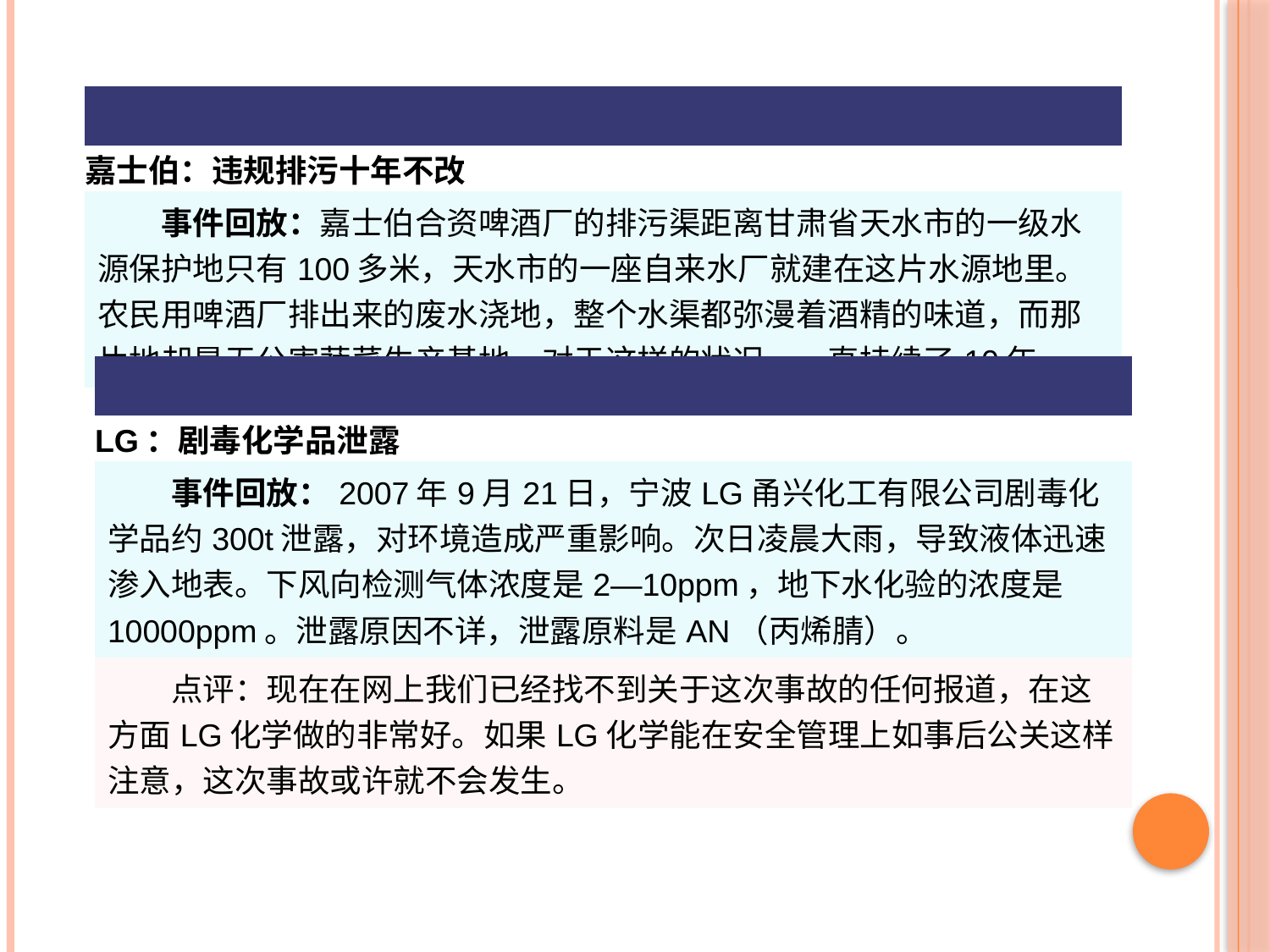

|  |
| --- |
| 嘉士伯：违规排污十年不改 |
| 事件回放：嘉士伯合资啤酒厂的排污渠距离甘肃省天水市的一级水源保护地只有100多米，天水市的一座自来水厂就建在这片水源地里。农民用啤酒厂排出来的废水浇地，整个水渠都弥漫着酒精的味道，而那片地却是无公害蔬菜生产基地。对于这样的状况，一直持续了10年。… |
|  |
| --- |
| LG：剧毒化学品泄露 |
| 事件回放：2007年9月21日，宁波LG甬兴化工有限公司剧毒化学品约300t泄露，对环境造成严重影响。次日凌晨大雨，导致液体迅速渗入地表。下风向检测气体浓度是2―10ppm，地下水化验的浓度是10000ppm。泄露原因不详，泄露原料是AN（丙烯腈）。 |
| 点评：现在在网上我们已经找不到关于这次事故的任何报道，在这方面LG化学做的非常好。如果LG化学能在安全管理上如事后公关这样注意，这次事故或许就不会发生。 |